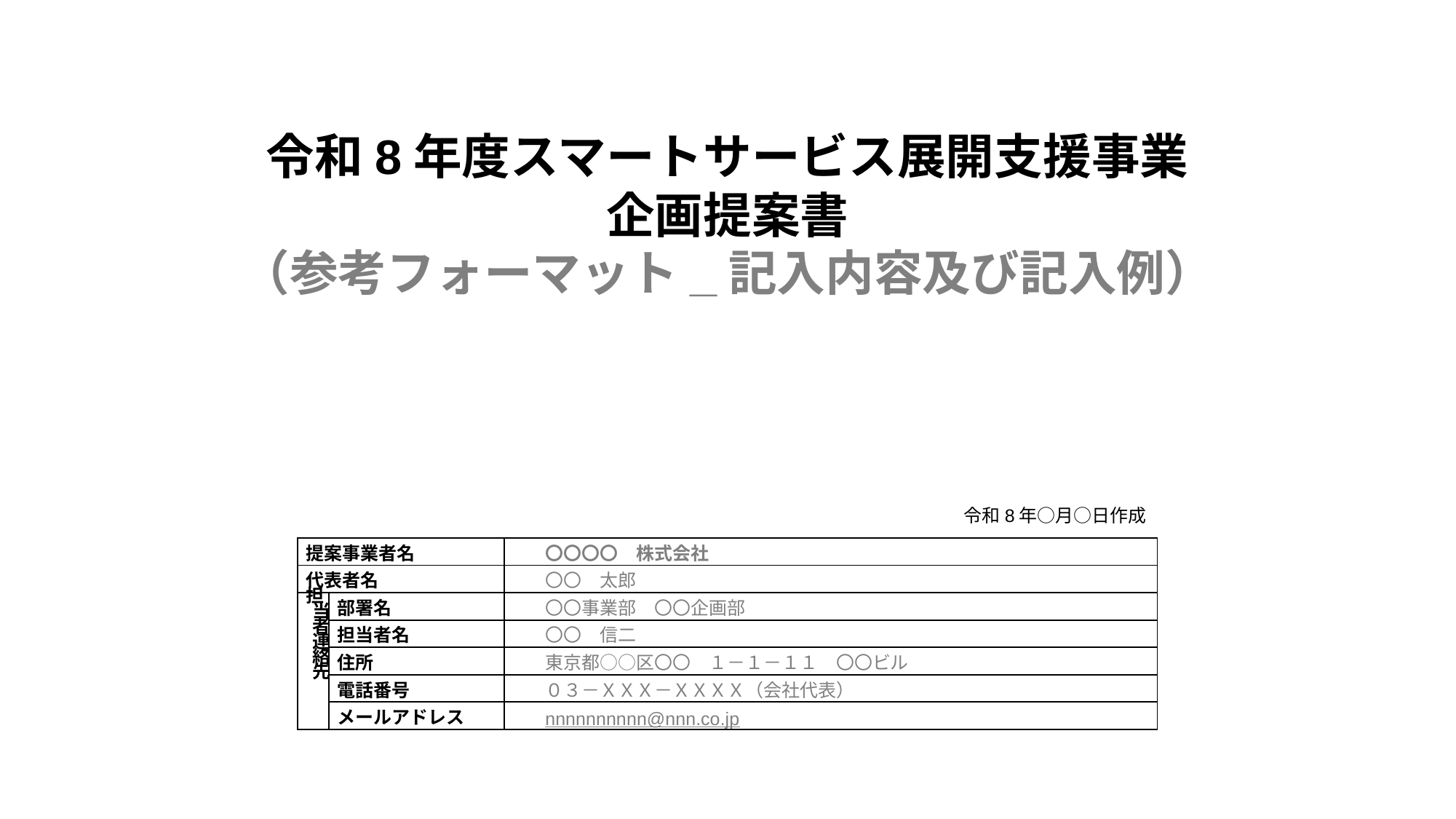

令和8年度スマートサービス展開支援事業
企画提案書
（参考フォーマット_記入内容及び記入例）
令和8年○月○日作成
| 提案事業者名 |  | 〇〇〇〇　株式会社 |
| --- | --- | --- |
| 代表者名 |  | 〇〇　太郎 |
| 担当者連絡先 | 部署名 | 〇〇事業部　〇〇企画部 |
|  | 担当者名 | 〇〇　信二 |
|  | 住所 | 東京都○○区〇〇　１－１－１１　〇〇ビル |
|  | 電話番号 | ０３－ＸＸＸ－ＸＸＸＸ（会社代表） |
|  | メールアドレス | nnnnnnnnnn@nnn.co.jp |